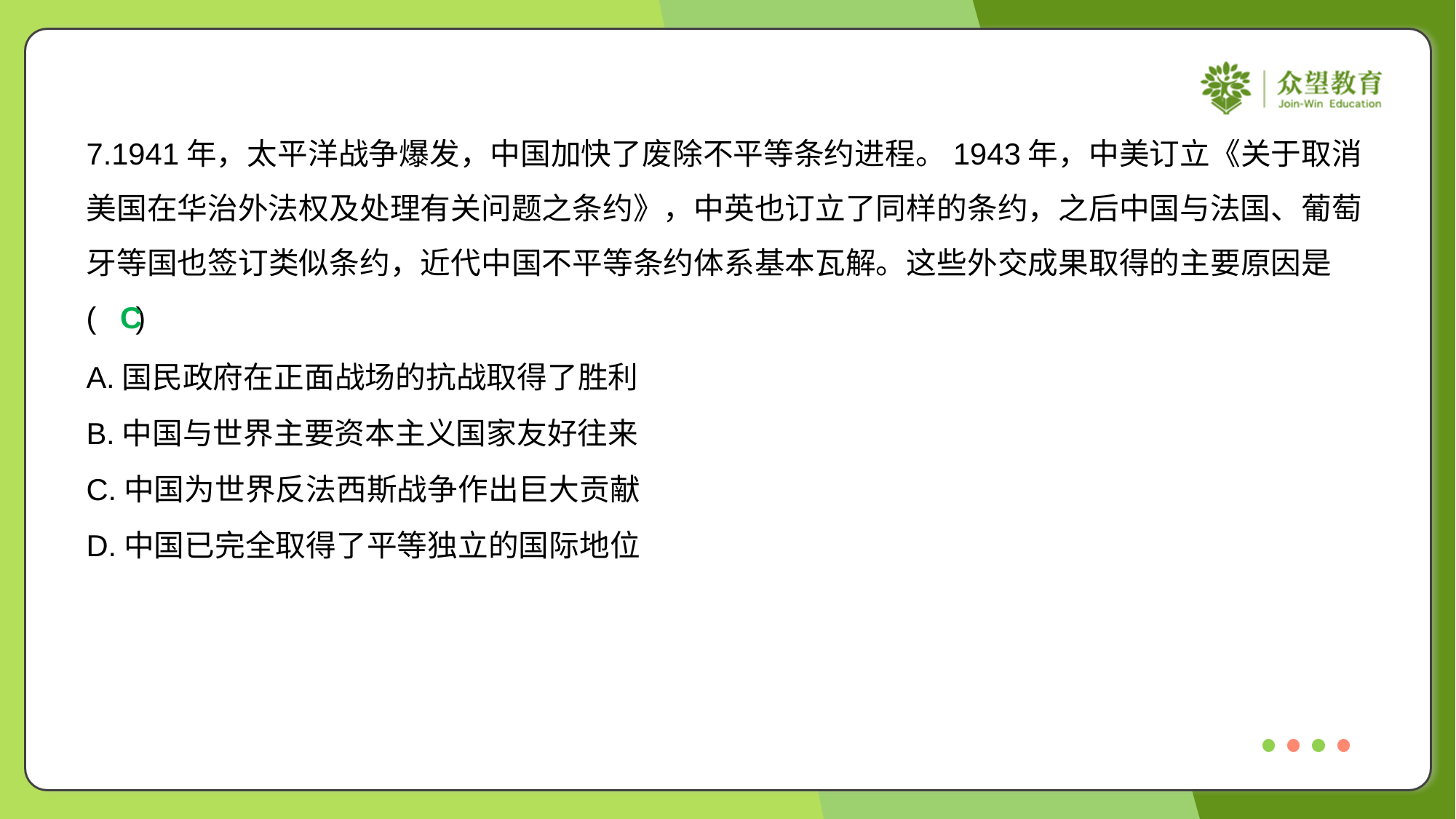

7.1941年，太平洋战争爆发，中国加快了废除不平等条约进程。1943年，中美订立《关于取消
美国在华治外法权及处理有关问题之条约》，中英也订立了同样的条约，之后中国与法国、葡萄
牙等国也签订类似条约，近代中国不平等条约体系基本瓦解。这些外交成果取得的主要原因是
(     )
C
A.国民政府在正面战场的抗战取得了胜利
B.中国与世界主要资本主义国家友好往来
C.中国为世界反法西斯战争作出巨大贡献
D.中国已完全取得了平等独立的国际地位